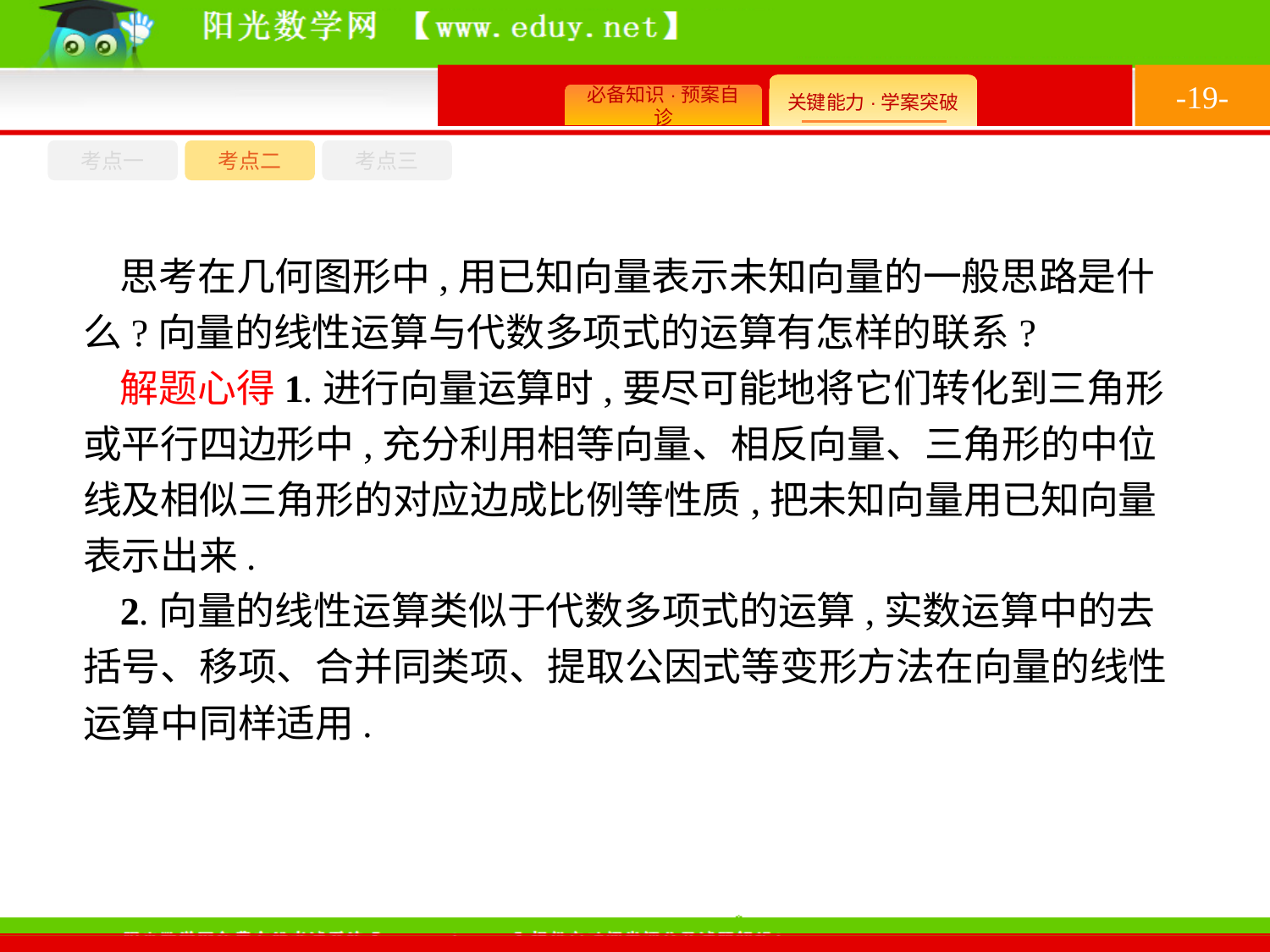

-19-
考点一
考点三
考点二
思考在几何图形中,用已知向量表示未知向量的一般思路是什么?向量的线性运算与代数多项式的运算有怎样的联系?
解题心得1.进行向量运算时,要尽可能地将它们转化到三角形或平行四边形中,充分利用相等向量、相反向量、三角形的中位线及相似三角形的对应边成比例等性质,把未知向量用已知向量表示出来.
2.向量的线性运算类似于代数多项式的运算,实数运算中的去括号、移项、合并同类项、提取公因式等变形方法在向量的线性运算中同样适用.